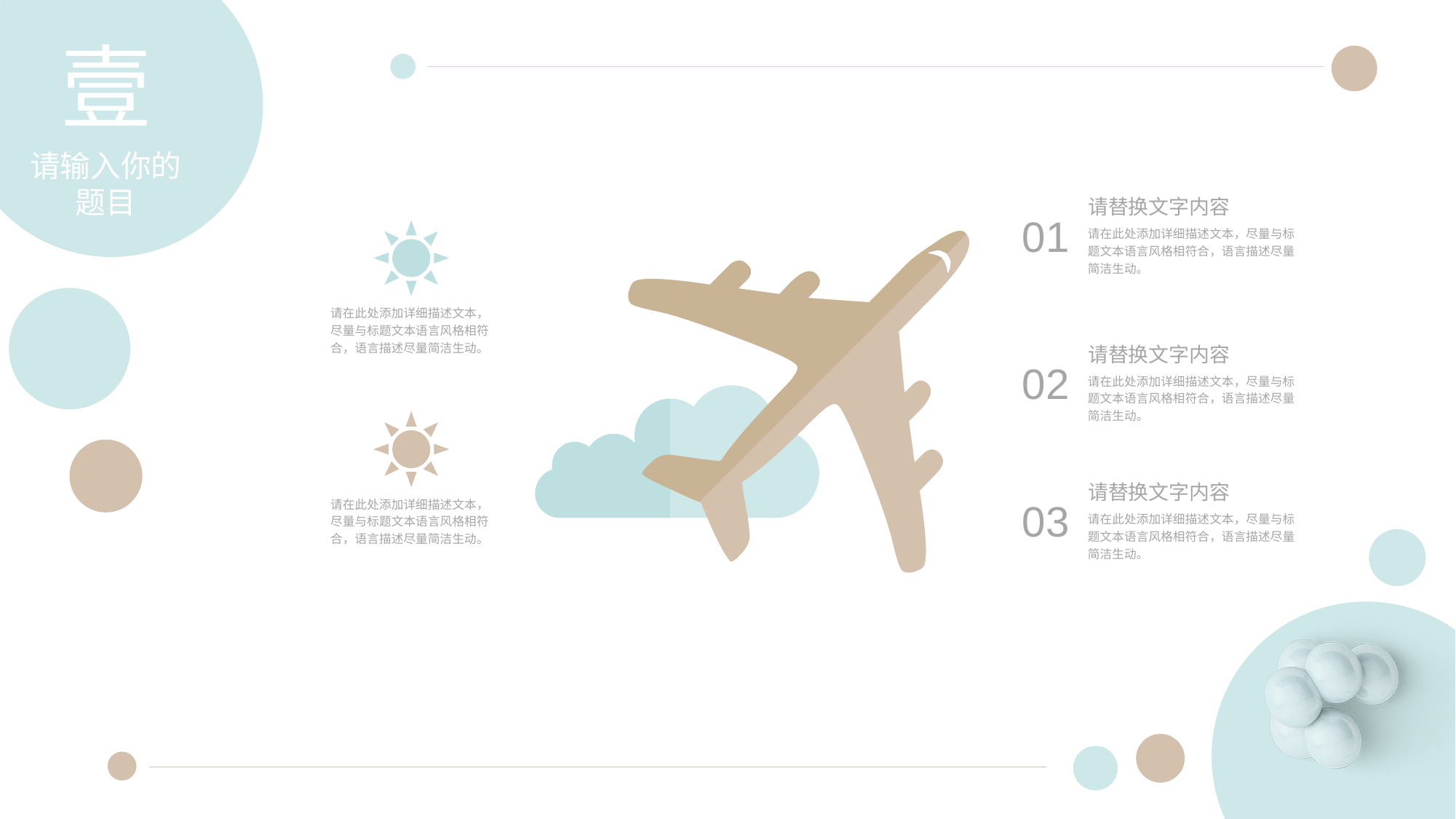

请替换文字内容
01

请在此处添加详细描述文本，尽量与标题文本语言风格相符合，语言描述尽量简洁生动。

请在此处添加详细描述文本，尽量与标题文本语言风格相符合，语言描述尽量简洁生动。
请替换文字内容
02
请在此处添加详细描述文本，尽量与标题文本语言风格相符合，语言描述尽量简洁生动。

请替换文字内容
03
请在此处添加详细描述文本，尽量与标题文本语言风格相符合，语言描述尽量简洁生动。
请在此处添加详细描述文本，尽量与标题文本语言风格相符合，语言描述尽量简洁生动。